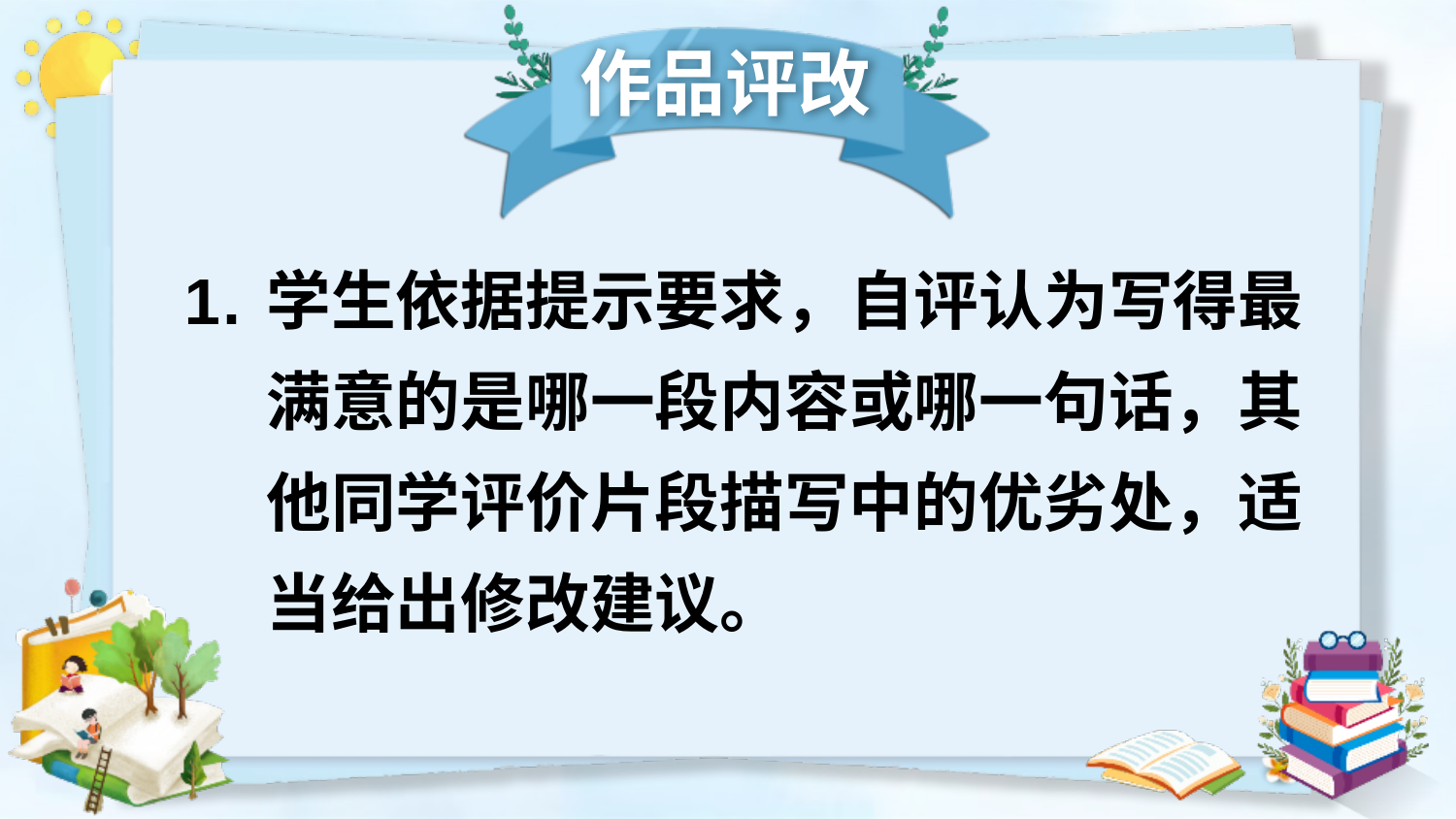

作品评改
学生依据提示要求，自评认为写得最满意的是哪一段内容或哪一句话，其他同学评价片段描写中的优劣处，适当给出修改建议。